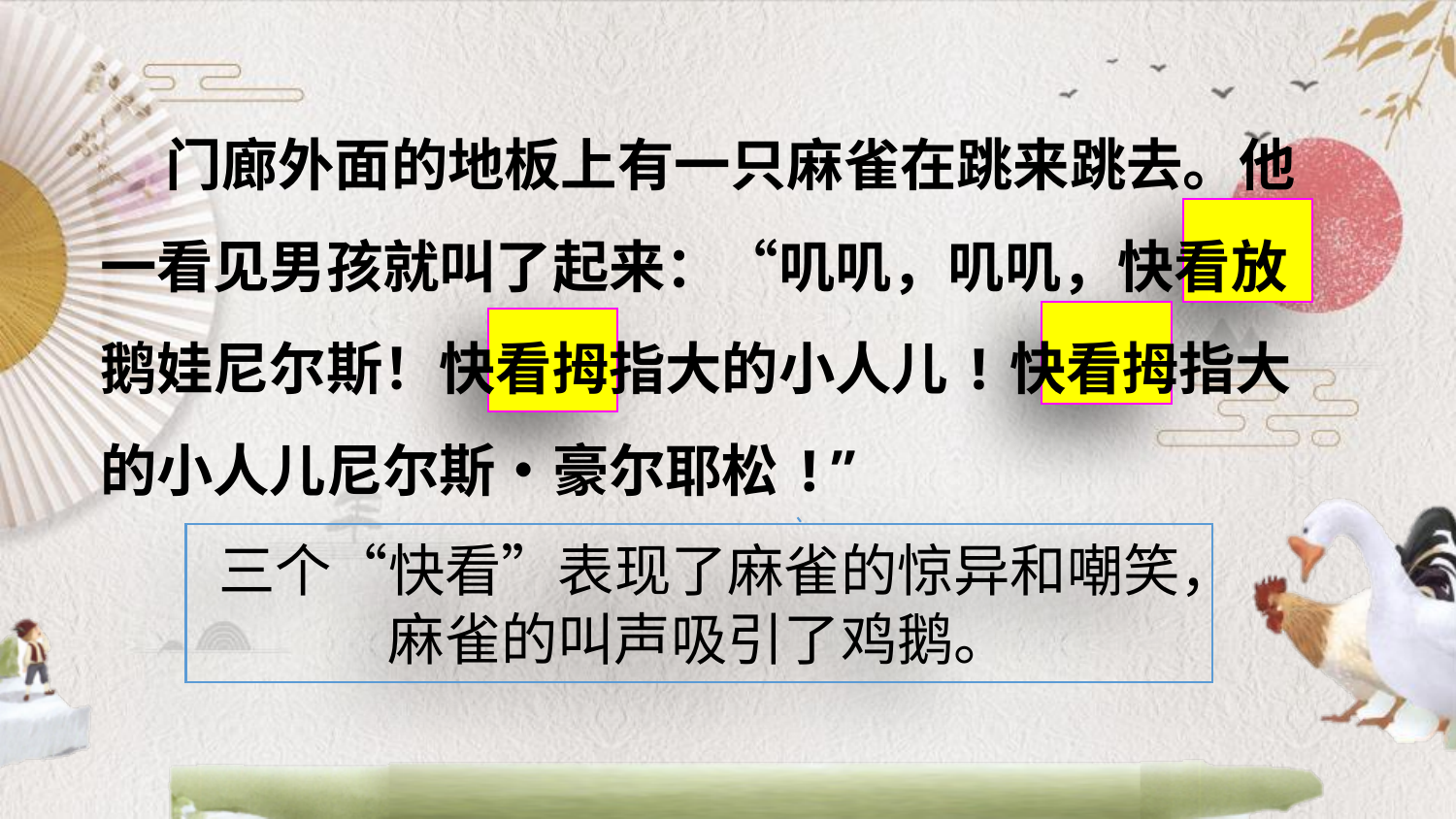

门廊外面的地板上有一只麻雀在跳来跳去。他一看见男孩就叫了起来：“叽叽，叽叽，快看放鹅娃尼尔斯！快看拇指大的小人儿!快看拇指大的小人儿尼尔斯•豪尔耶松!”

三个“快看”表现了麻雀的惊异和嘲笑，麻雀的叫声吸引了鸡鹅。